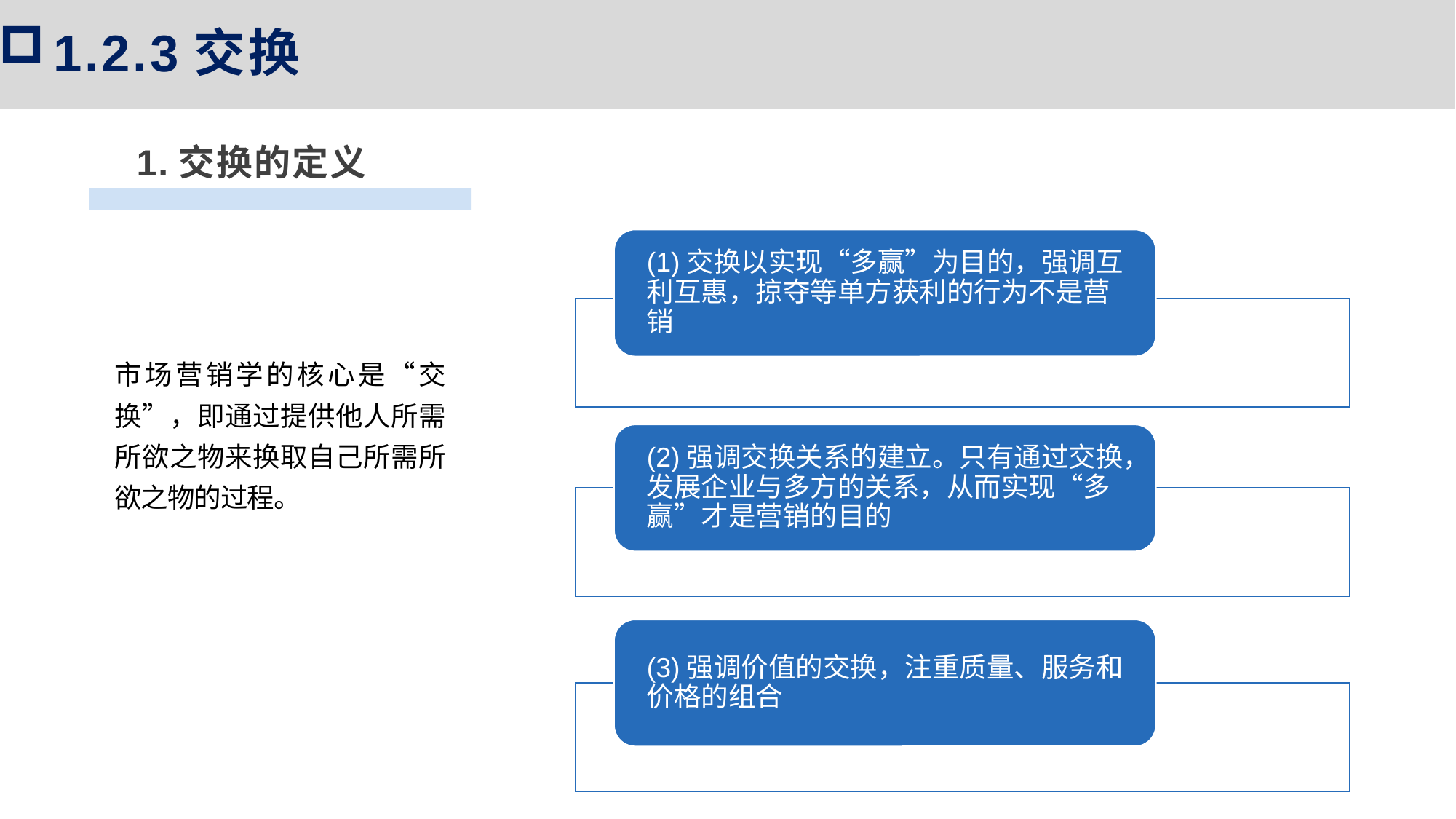

1.2.3交换
1.交换的定义

(1)交换以实现“多赢”为目的，强调互利互惠，掠夺等单方获利的行为不是营销
(2)强调交换关系的建立。只有通过交换，发展企业与多方的关系，从而实现“多赢”才是营销的目的
(3)强调价值的交换，注重质量、服务和价格的组合
市场营销学的核心是“交换”，即通过提供他人所需所欲之物来换取自己所需所欲之物的过程。